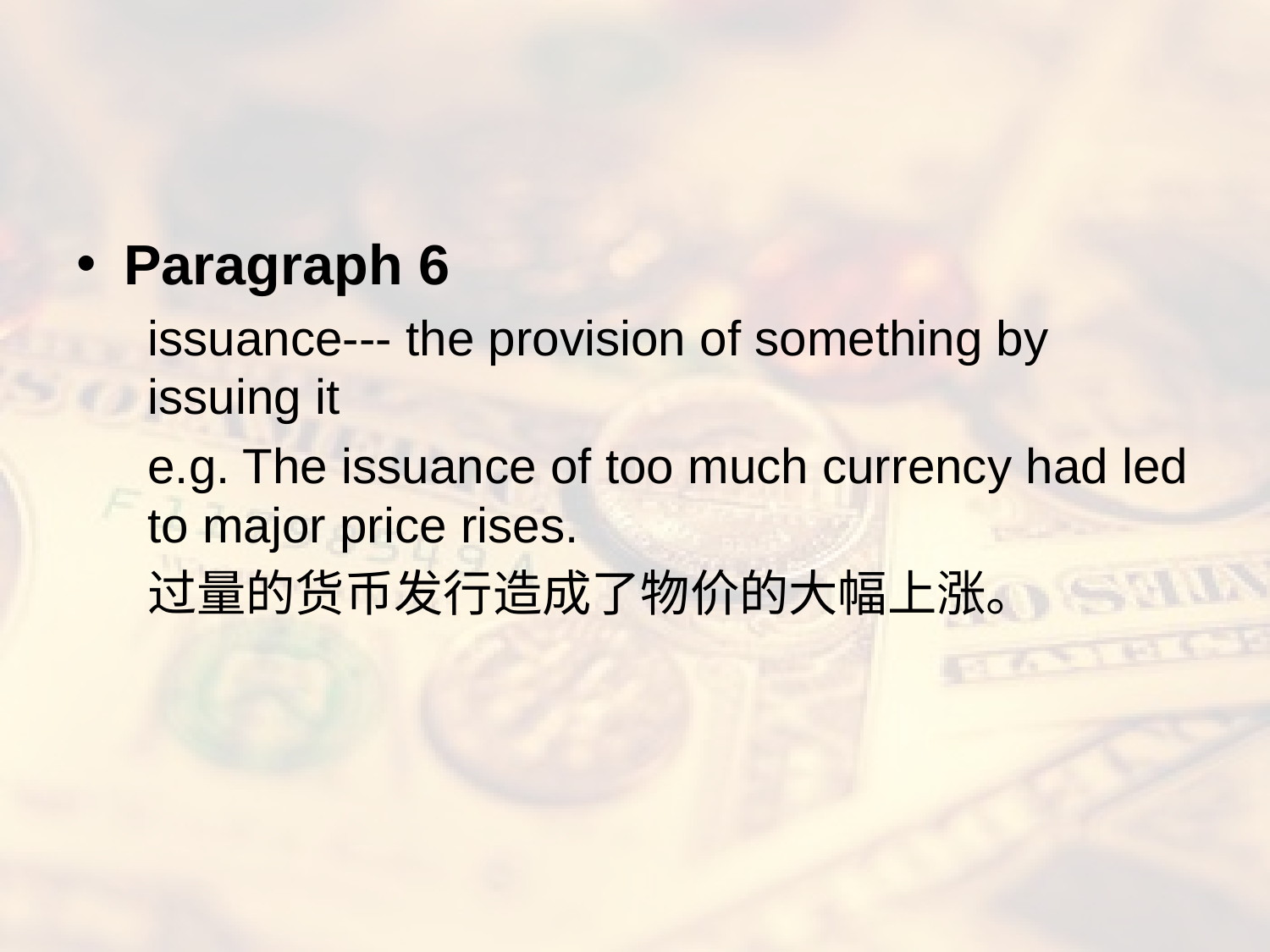

#
Paragraph 6
issuance--- the provision of something by issuing it
e.g. The issuance of too much currency had led to major price rises.
过量的货币发行造成了物价的大幅上涨。